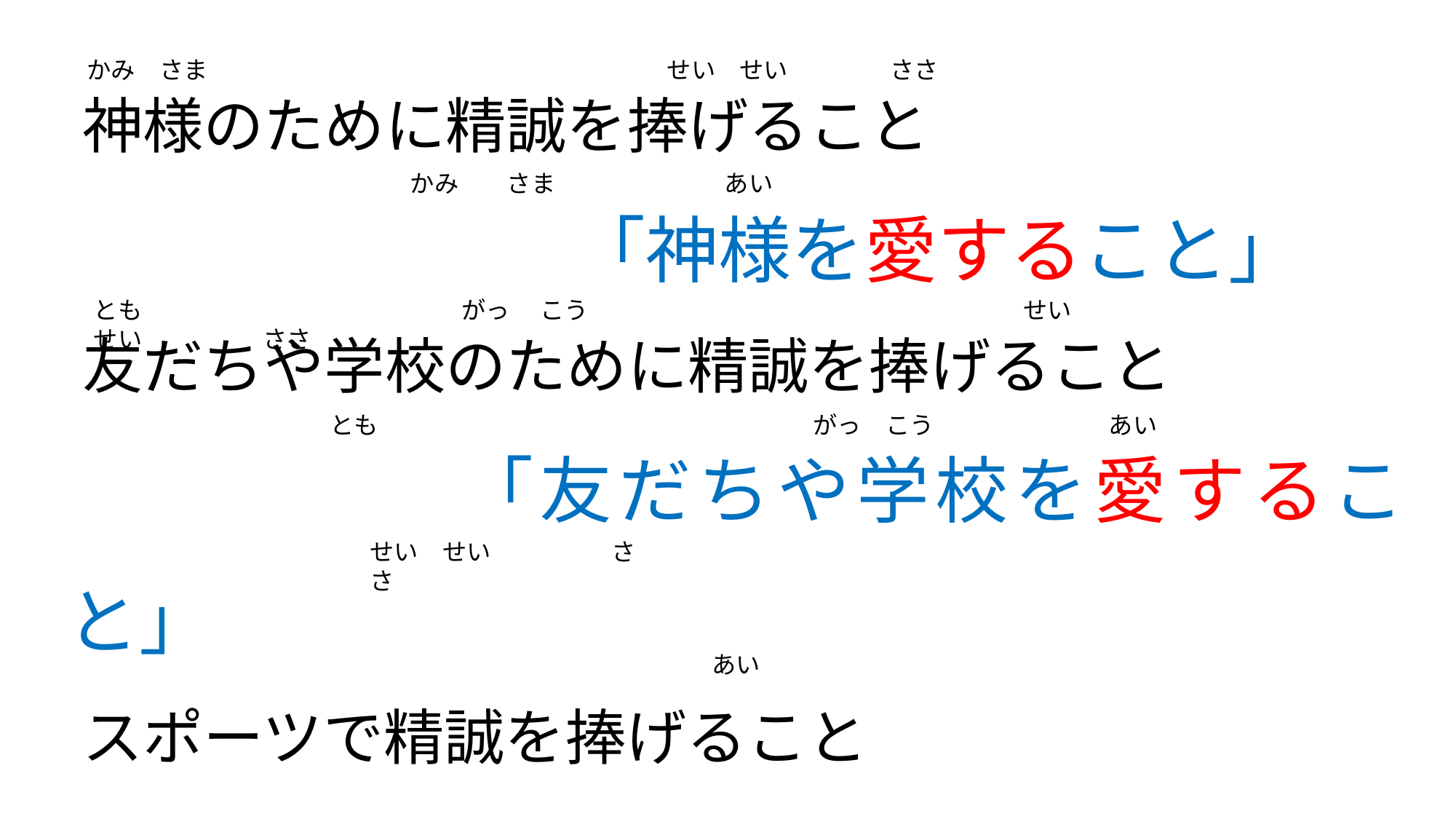

神様のために精誠を捧げること
　　　　　　　「神様を愛すること」
友だちや学校のために精誠を捧げること
　　　　　　「友だちや学校を愛すること」
スポーツで精誠を捧げること
　　　　　　　　「スポーツを愛すること」
かみ　さま　　　　　　　　　　　　　　　　　　　せい　せい　　　　 ささ
かみ　　さま　　　　　　　あい
とも　　　　　　　 　　　　　　がっ　 こう　　　　　　　　　　　　　　　　　　せい　せい　　　　　ささ
とも　　　　　　　　　　　　　　　　　　がっ　こう　　　　　　　 あい
せい　せい　　　　　ささ
あい